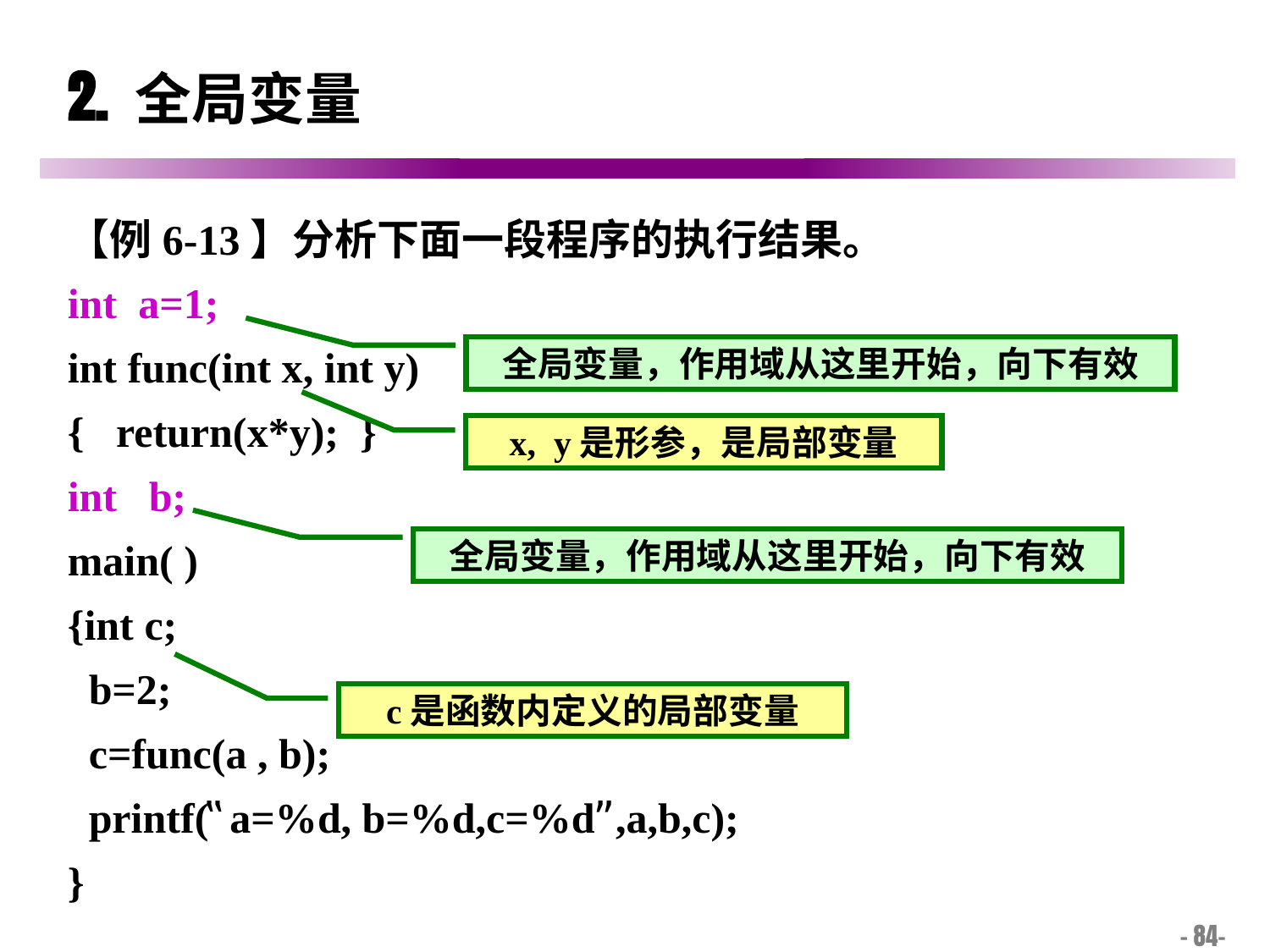

# 2. 全局变量
【例6-13】分析下面一段程序的执行结果。
int  a=1;
int func(int x, int y)
{   return(x*y);  }
int   b;
main( )
{int c;
  b=2;
  c=func(a , b);
  printf(“a=%d, b=%d,c=%d”,a,b,c);
}
全局变量，作用域从这里开始，向下有效
x,  y是形参，是局部变量
全局变量，作用域从这里开始，向下有效
c是函数内定义的局部变量
 - 84-